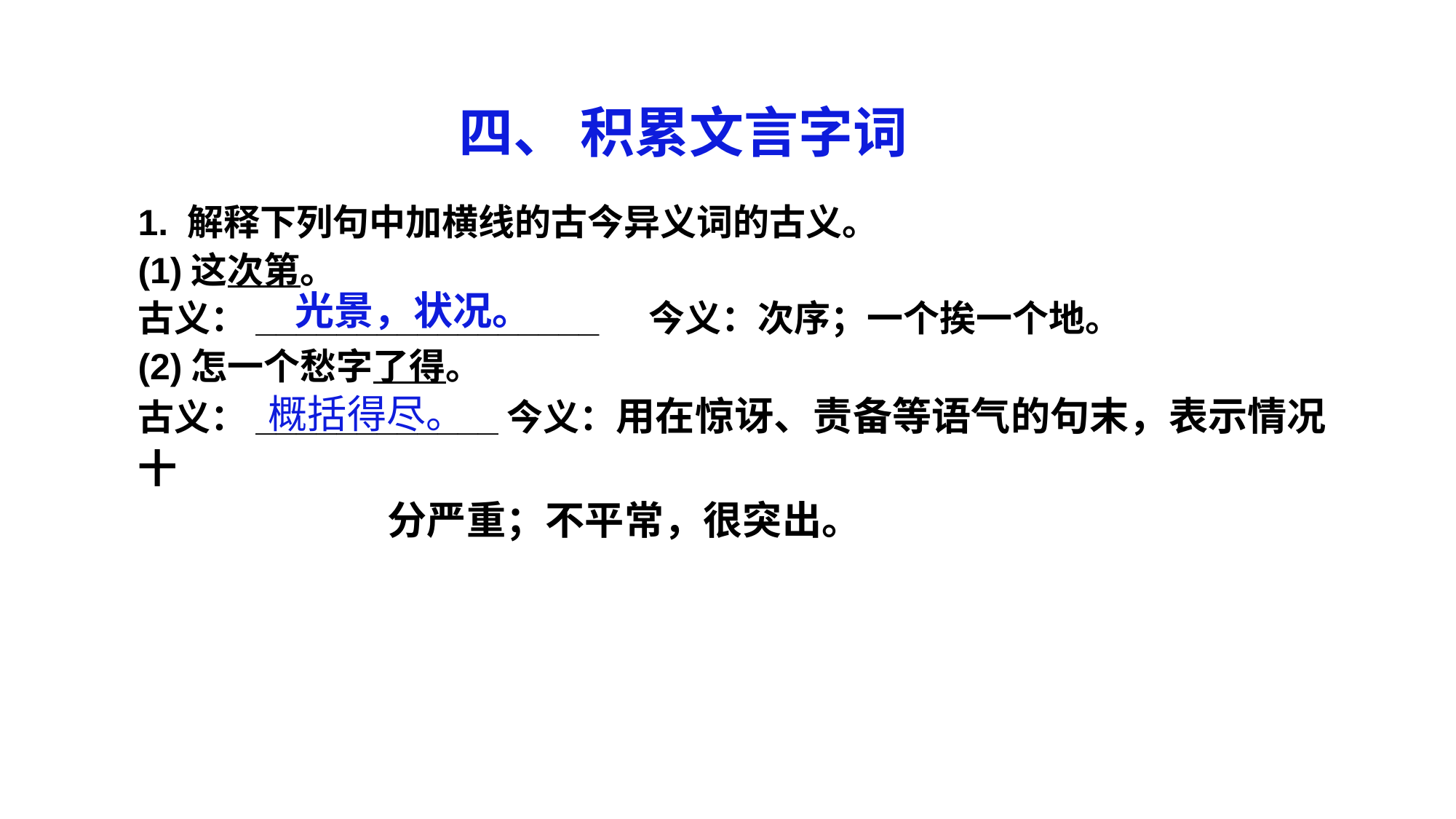

四、 积累文言字词
1. 解释下列句中加横线的古今异义词的古义。
(1)这次第。
古义：_________________    今义：次序；一个挨一个地。
(2)怎一个愁字了得。
古义：____________今义：用在惊讶、责备等语气的句末，表示情况十
                      分严重；不平常，很突出。
光景，状况。
概括得尽。